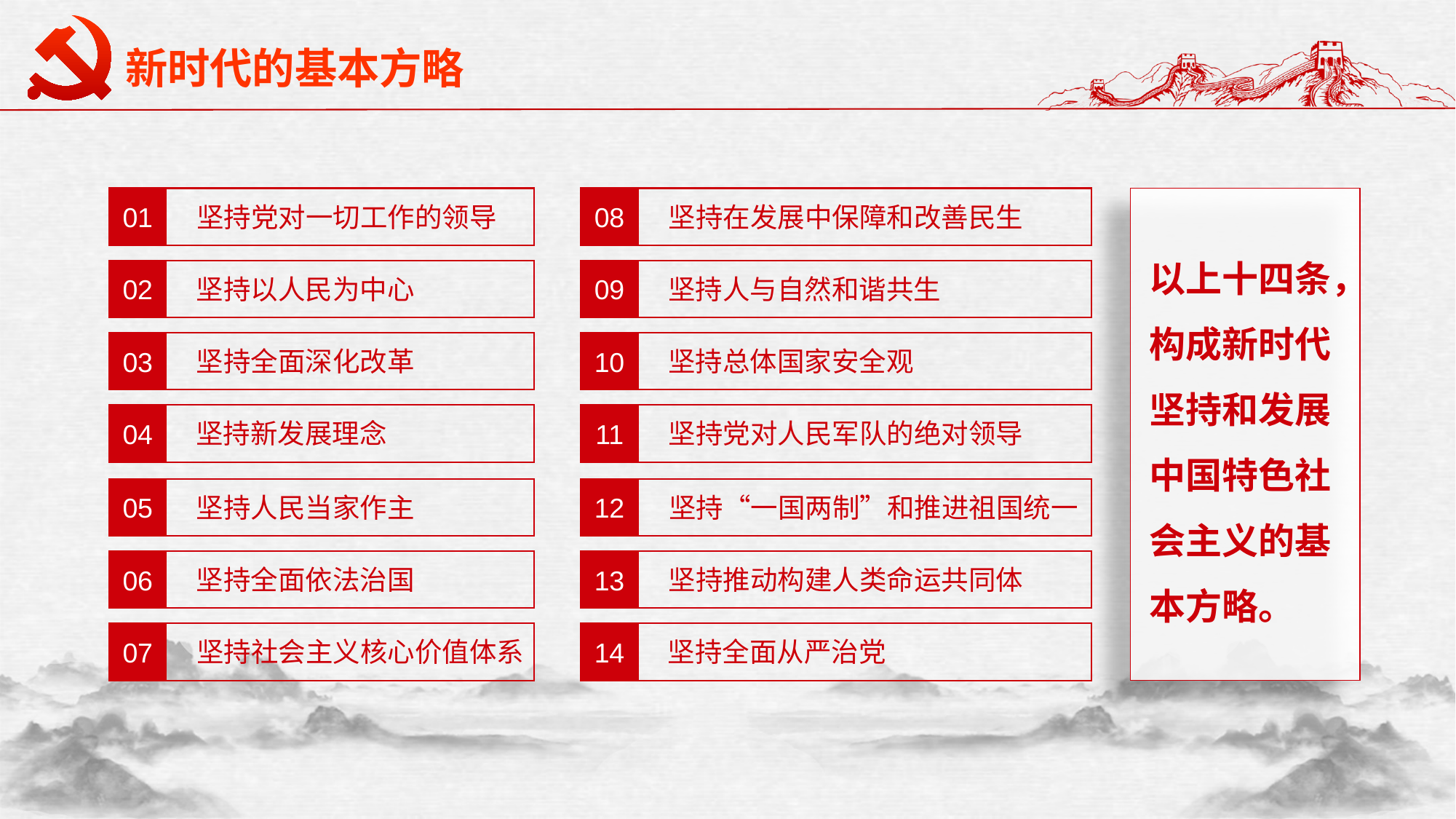

延迟符可删除
# 新时代的基本方略

01

08

坚持党对一切工作的领导
坚持在发展中保障和改善民生
以上十四条，构成新时代坚持和发展中国特色社会主义的基本方略。
02

09

坚持以人民为中心
坚持人与自然和谐共生
03

10

坚持全面深化改革
坚持总体国家安全观
04

11

坚持新发展理念
坚持党对人民军队的绝对领导
05

12

坚持人民当家作主
坚持“一国两制”和推进祖国统一
06

13

坚持全面依法治国
坚持推动构建人类命运共同体
07

14

坚持社会主义核心价值体系
坚持全面从严治党